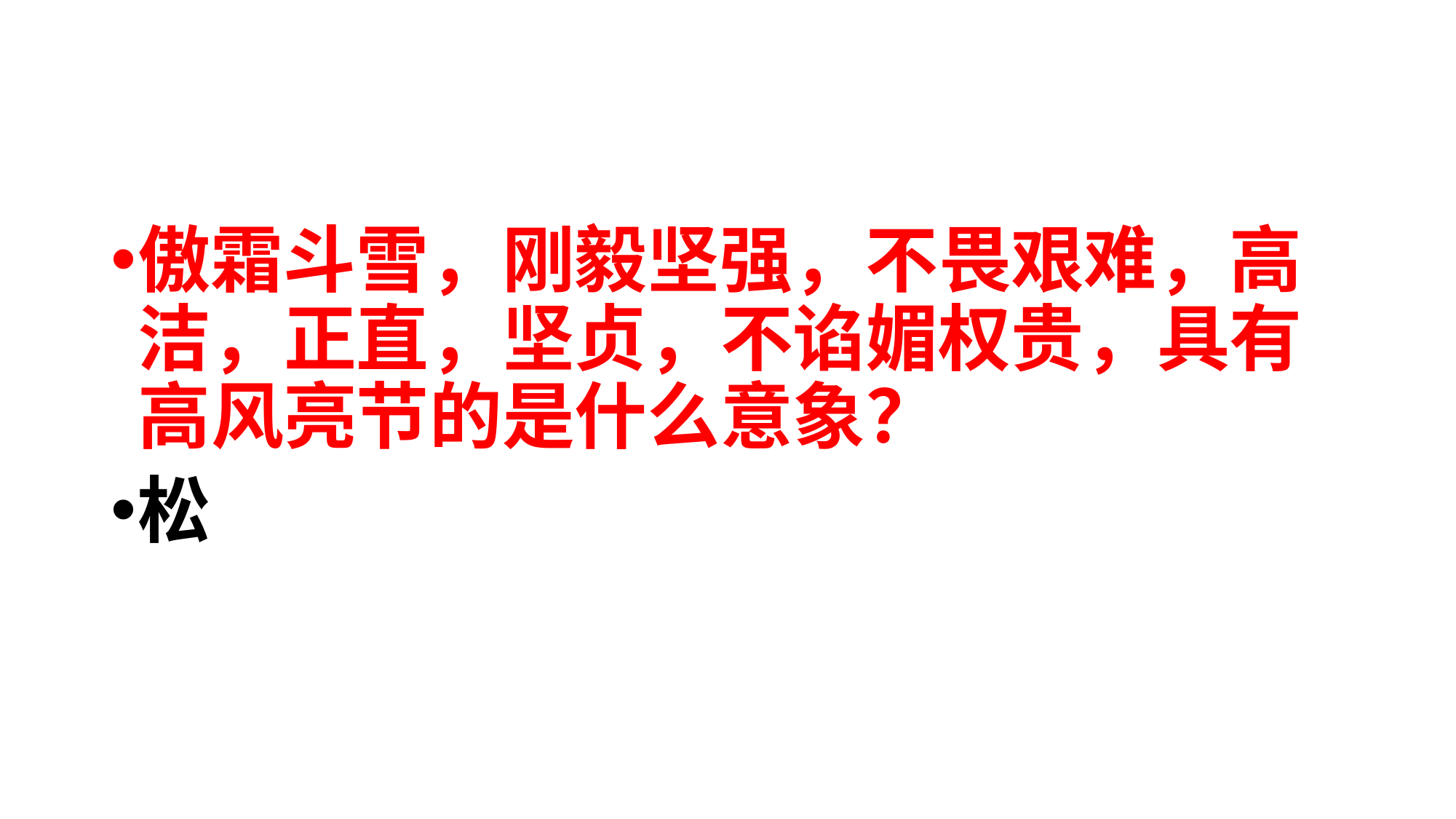

#
傲霜斗雪，刚毅坚强，不畏艰难，高洁，正直，坚贞，不谄媚权贵，具有高风亮节的是什么意象？
松